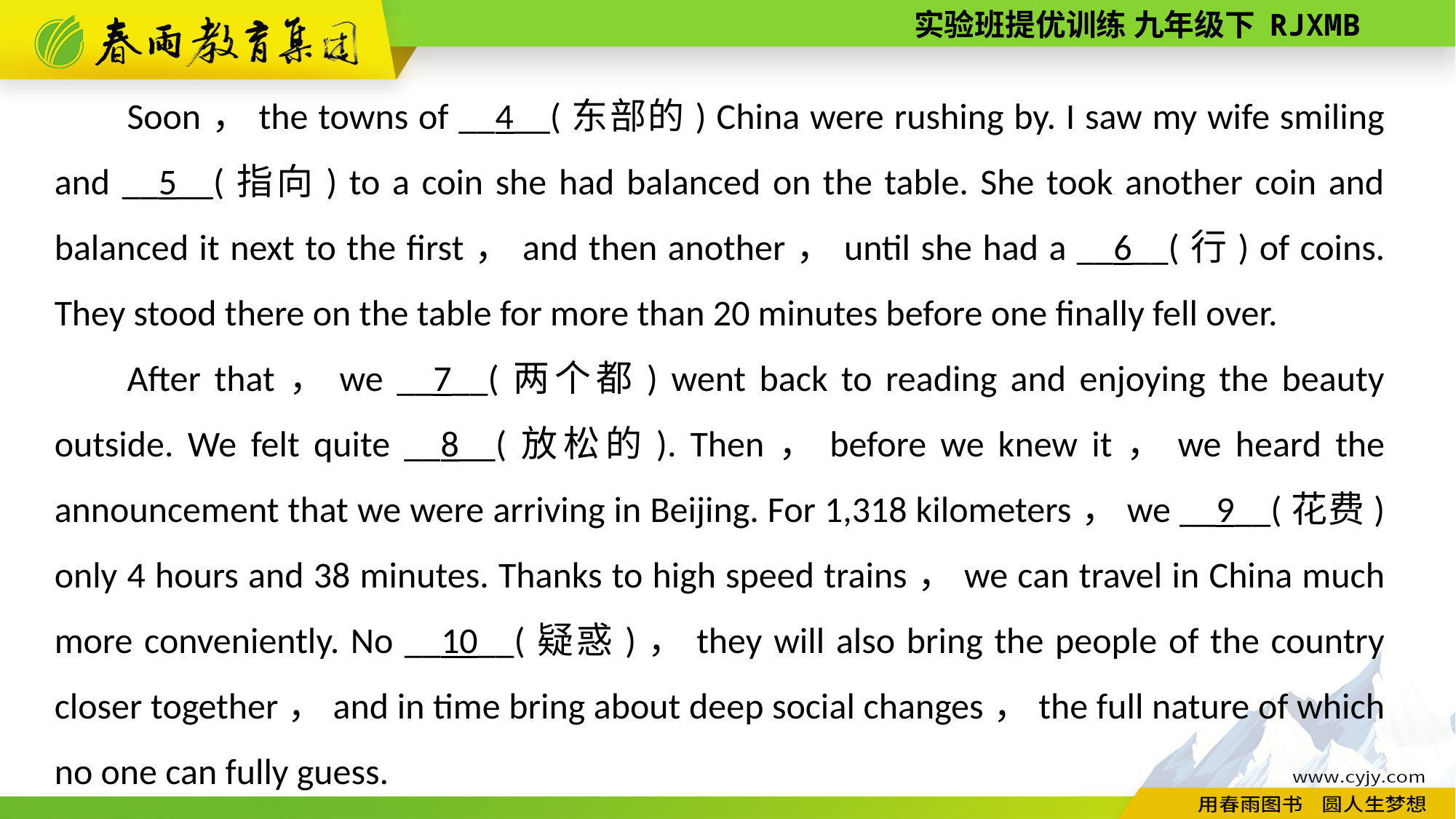

Soon，the towns of __4__(东部的) China were rushing by. I saw my wife smiling and __5__(指向) to a coin she had balanced on the table. She took another coin and balanced it next to the first，and then another，until she had a __6__(行) of coins. They stood there on the table for more than 20 minutes before one finally fell over.
After that，we __7__(两个都) went back to reading and enjoying the beauty outside. We felt quite __8__(放松的). Then，before we knew it，we heard the announcement that we were arriving in Beijing. For 1,318 kilometers，we __9__(花费) only 4 hours and 38 minutes. Thanks to high speed trains，we can travel in China much more conveniently. No __10__(疑惑)，they will also bring the people of the country closer together，and in time bring about deep social changes，the full nature of which no one can fully guess.